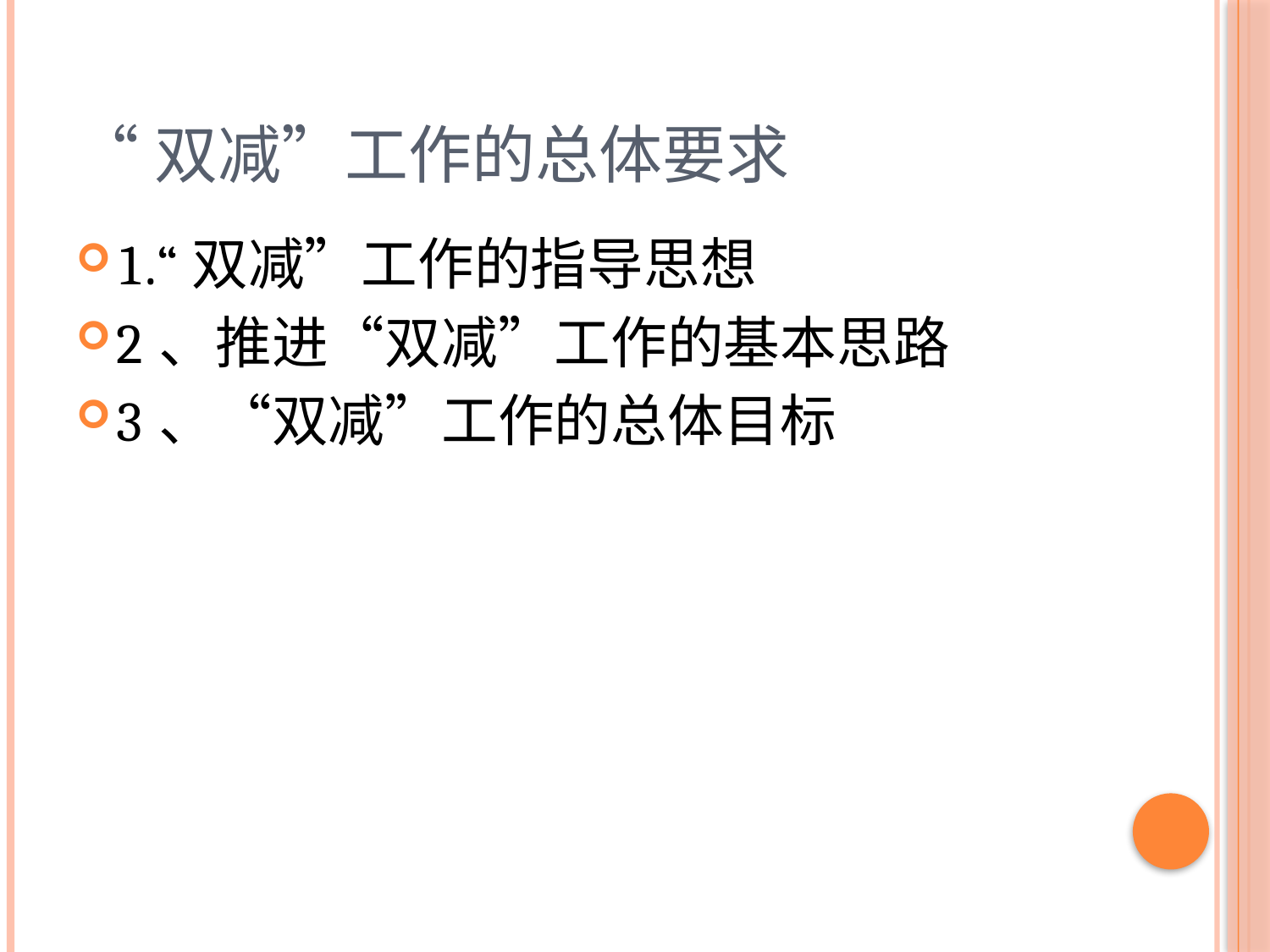

# “双减”工作的总体要求
1.“双减”工作的指导思想
2、推进“双减”工作的基本思路
3、“双减”工作的总体目标